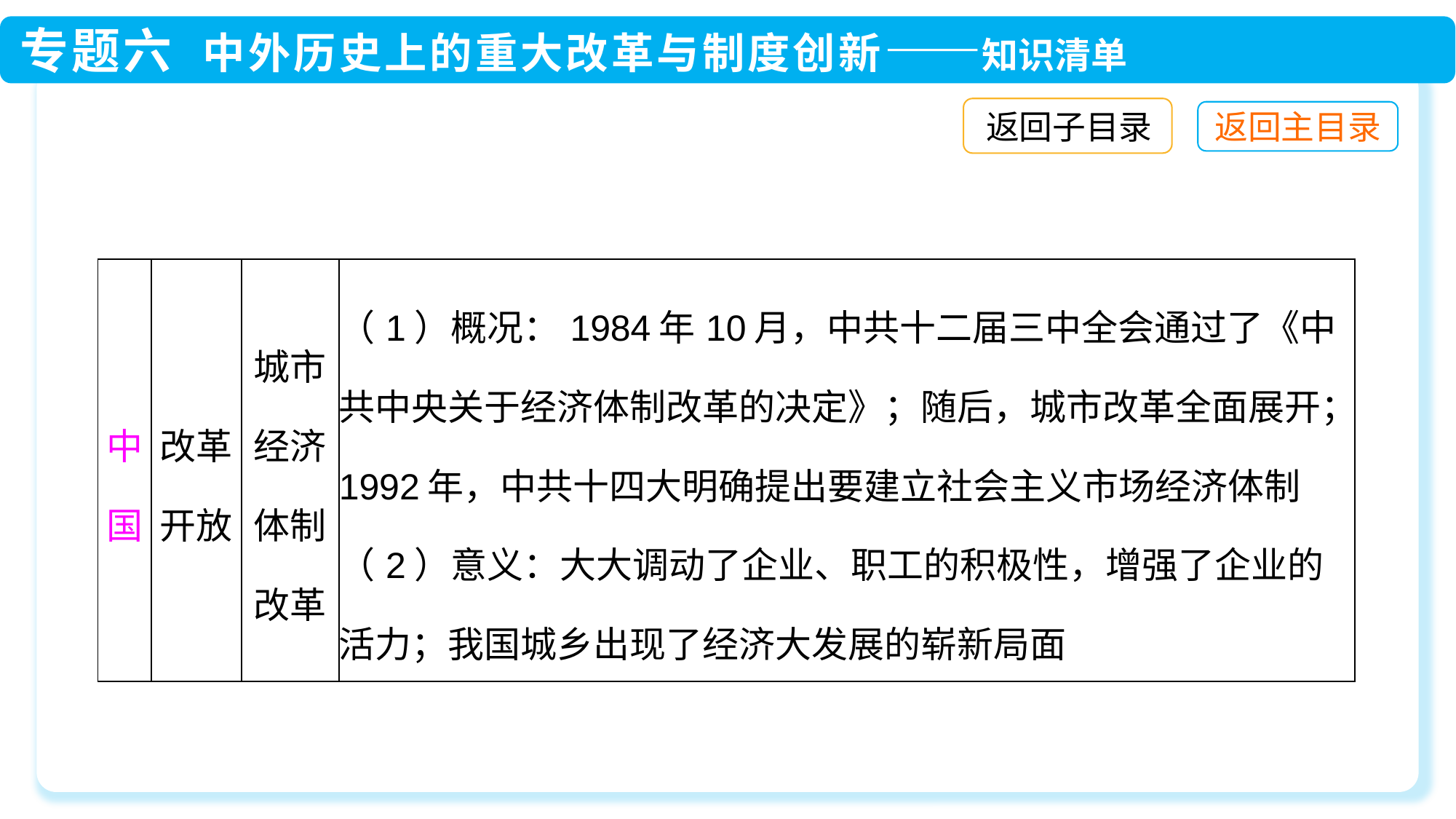

返回子目录
| 中国 | 改革开放 | 城市经济体制改革 | （1）概况：1984年10月，中共十二届三中全会通过了《中共中央关于经济体制改革的决定》；随后，城市改革全面展开；1992年，中共十四大明确提出要建立社会主义市场经济体制 （2）意义：大大调动了企业、职工的积极性，增强了企业的活力；我国城乡出现了经济大发展的崭新局面 |
| --- | --- | --- | --- |